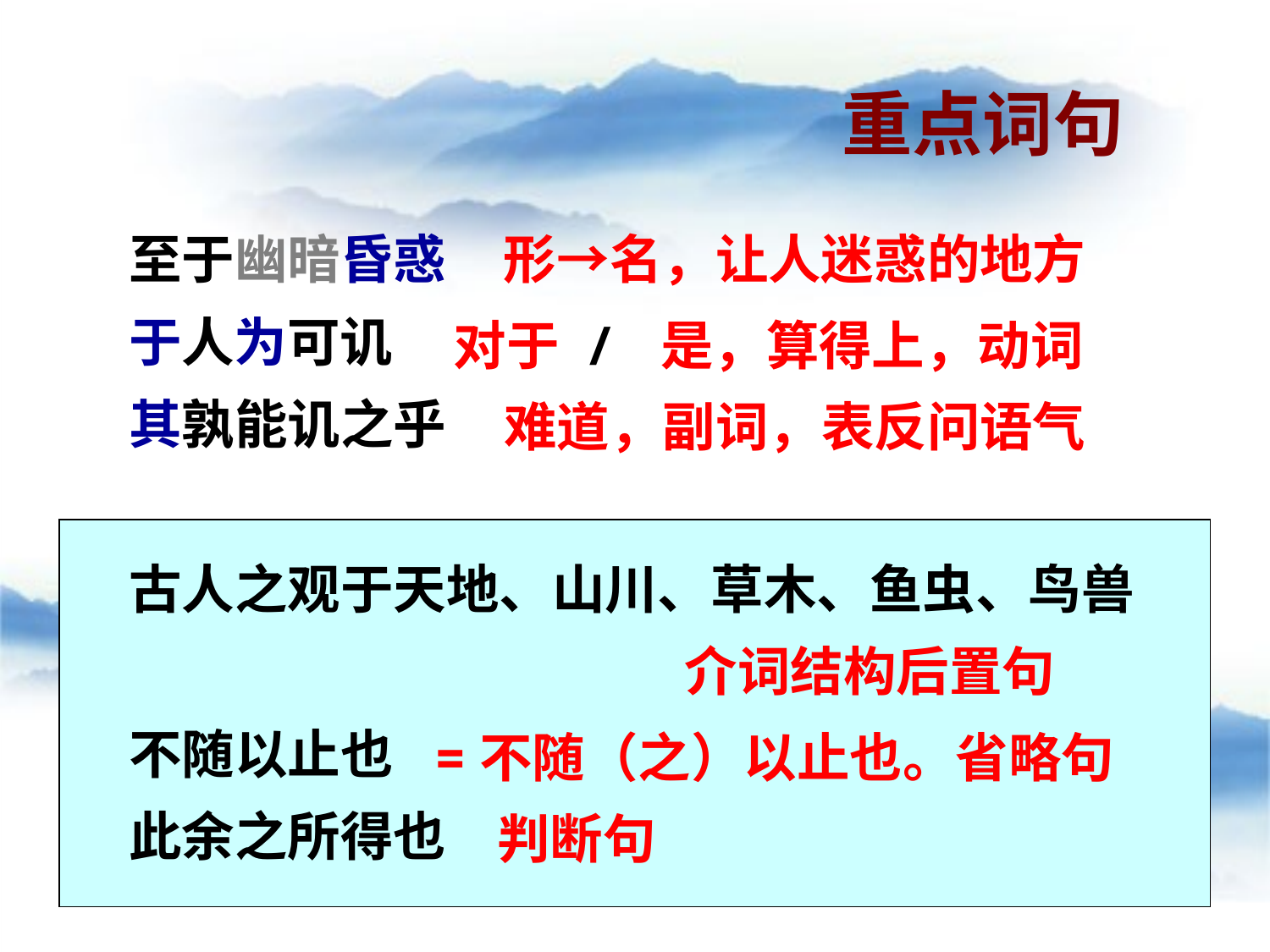

重点词句
至于幽暗昏惑
于人为可讥
其孰能讥之乎

古人之观于天地、山川、草木、鱼虫、鸟兽

不随以止也
此余之所得也
形→名，让人迷惑的地方
对于 / 是，算得上，动词
难道，副词，表反问语气

介词结构后置句
=不随（之）以止也。省略句
判断句